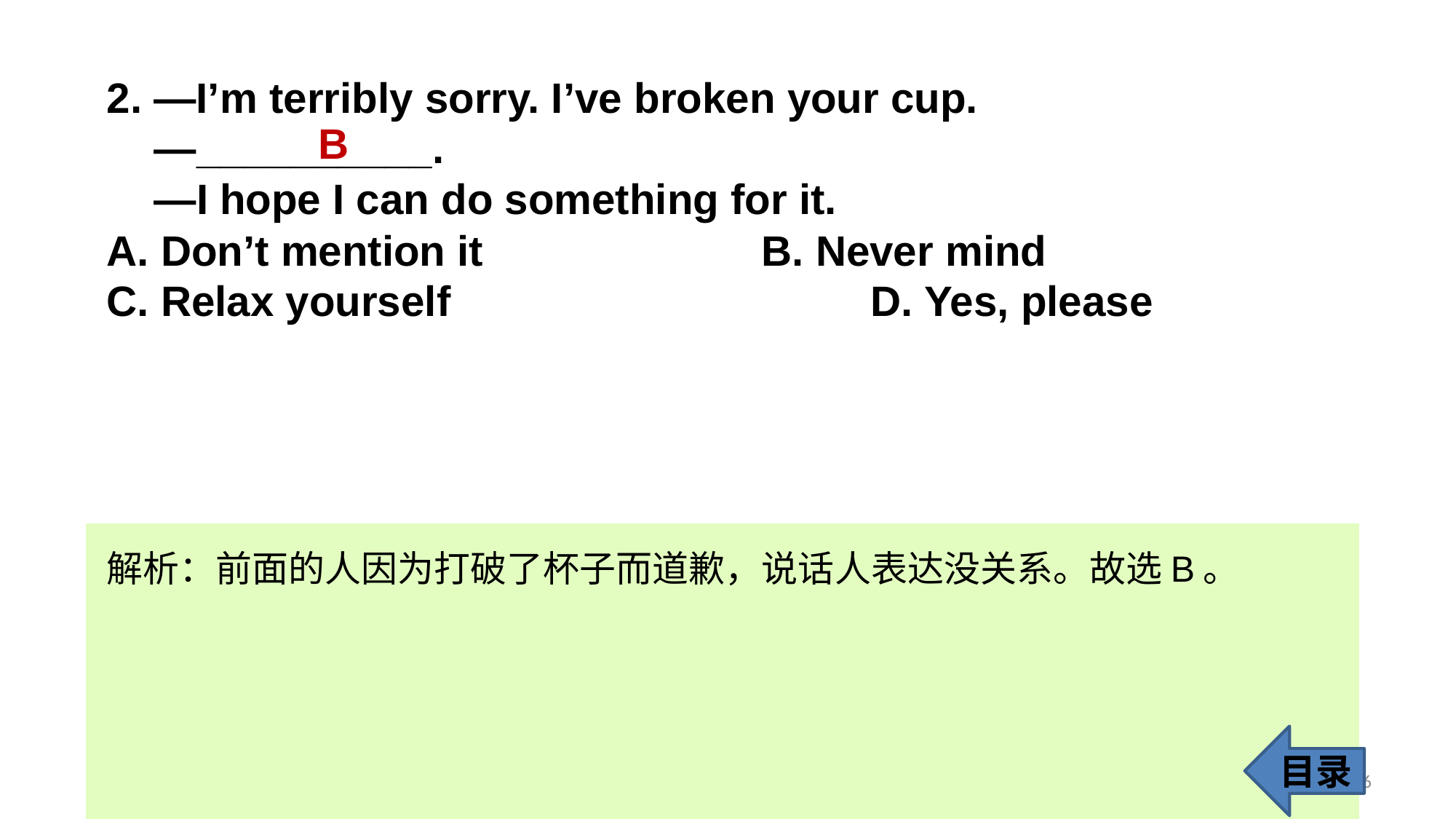

2. —I’m terribly sorry. I’ve broken your cup.
    —__________.
    —I hope I can do something for it.
A. Don’t mention it 			B. Never mind
C. Relax yourself 				D. Yes, please
B

解析：前面的人因为打破了杯子而道歉，说话人表达没关系。故选B。
目录
6